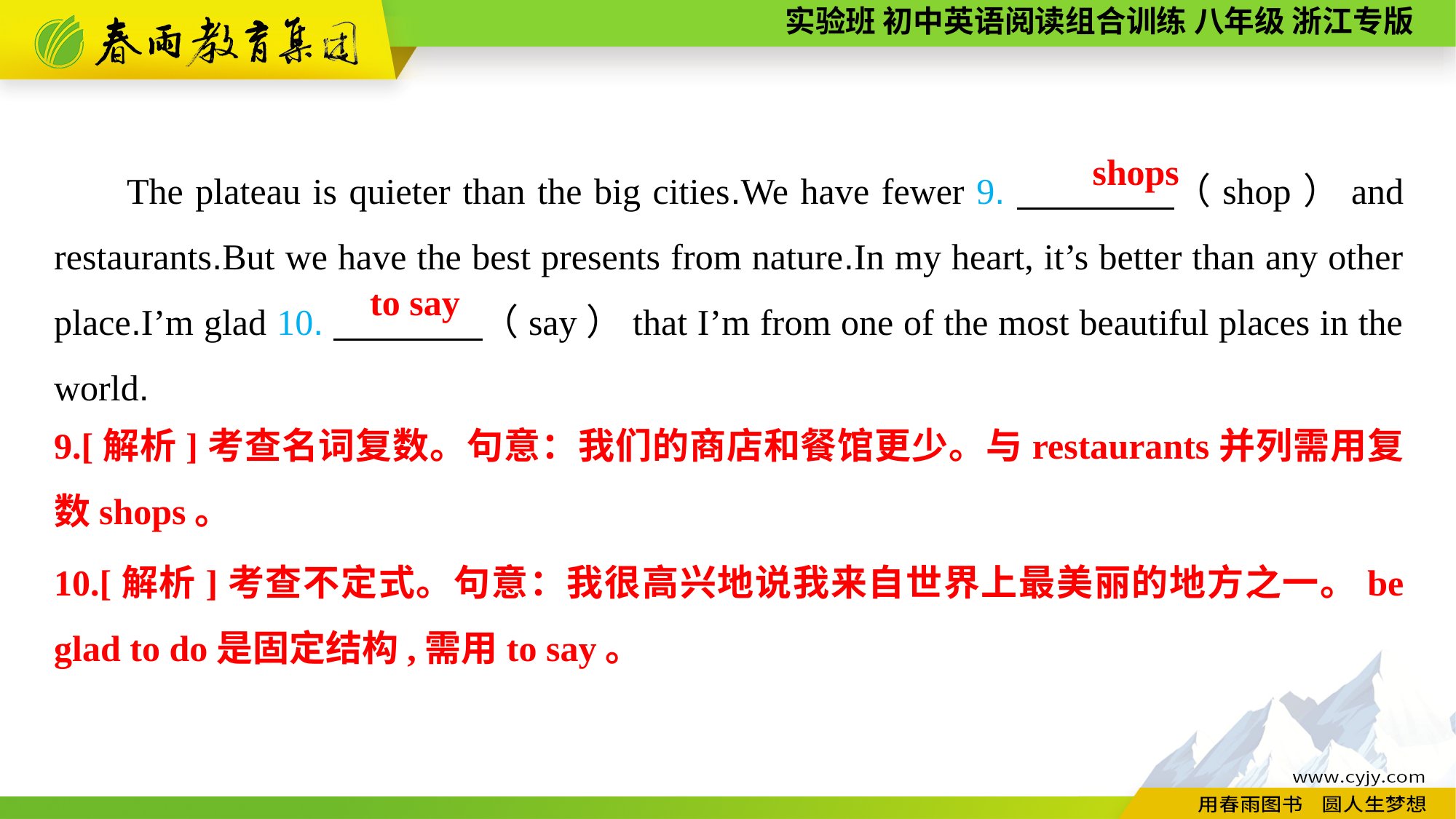

The plateau is quieter than the big cities.We have fewer 9.　　　　（shop）and restaurants.But we have the best presents from nature.In my heart, it’s better than any other place.I’m glad 10.　　　　（say）that I’m from one of the most beautiful places in the world.
 shops
 to say
9.[解析]考查名词复数。句意：我们的商店和餐馆更少。与restaurants并列需用复数shops。
10.[解析]考查不定式。句意：我很高兴地说我来自世界上最美丽的地方之一。be glad to do是固定结构,需用to say。